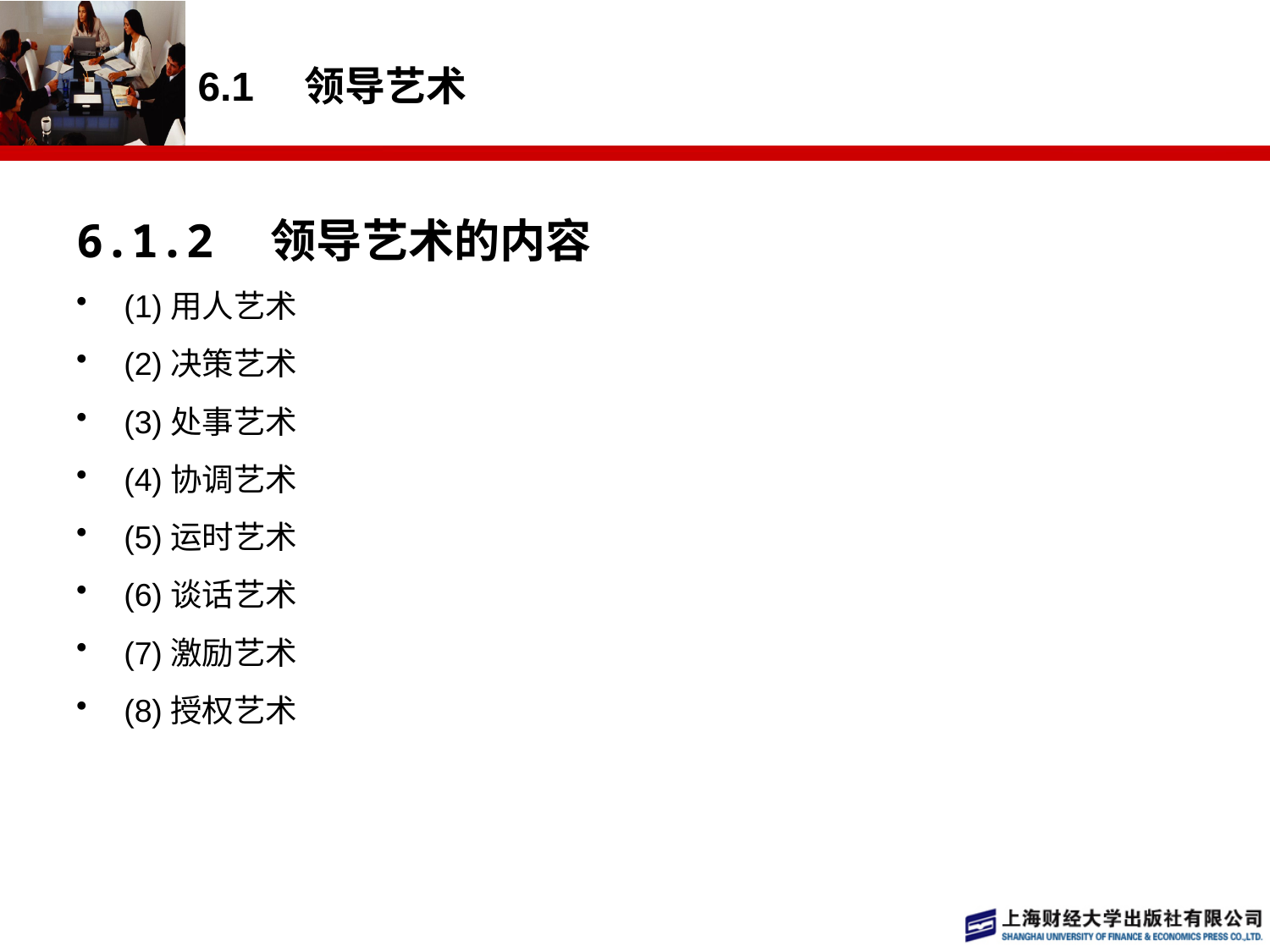

# 6.1　领导艺术
6.1.2　领导艺术的内容
(1)用人艺术
(2)决策艺术
(3)处事艺术
(4)协调艺术
(5)运时艺术
(6)谈话艺术
(7)激励艺术
(8)授权艺术